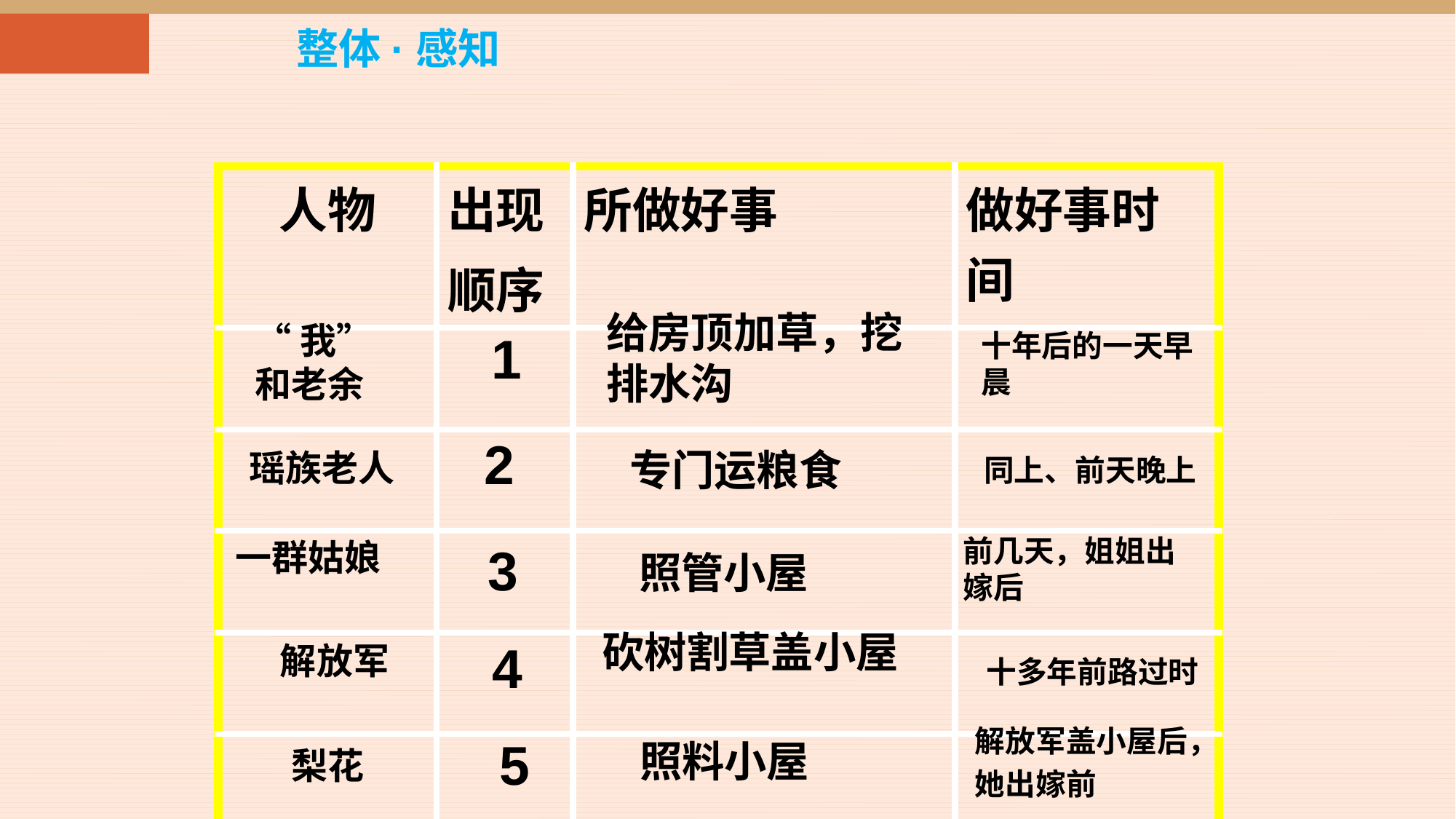

整体·感知
| 人物 | 出现 顺序 | 所做好事 | 做好事时间 |
| --- | --- | --- | --- |
|  |  |  |  |
|  |  |  |  |
|  |  |  |  |
|  |  |  |  |
|  |  |  |  |
给房顶加草，挖排水沟
“我”和老余
1
十年后的一天早晨
2
专门运粮食
瑶族老人
同上、前天晚上

前几天，姐姐出嫁后

一群姑娘
3
照管小屋
砍树割草盖小屋
4
解放军
 十多年前路过时
5
照料小屋
解放军盖小屋后，她出嫁前
梨花